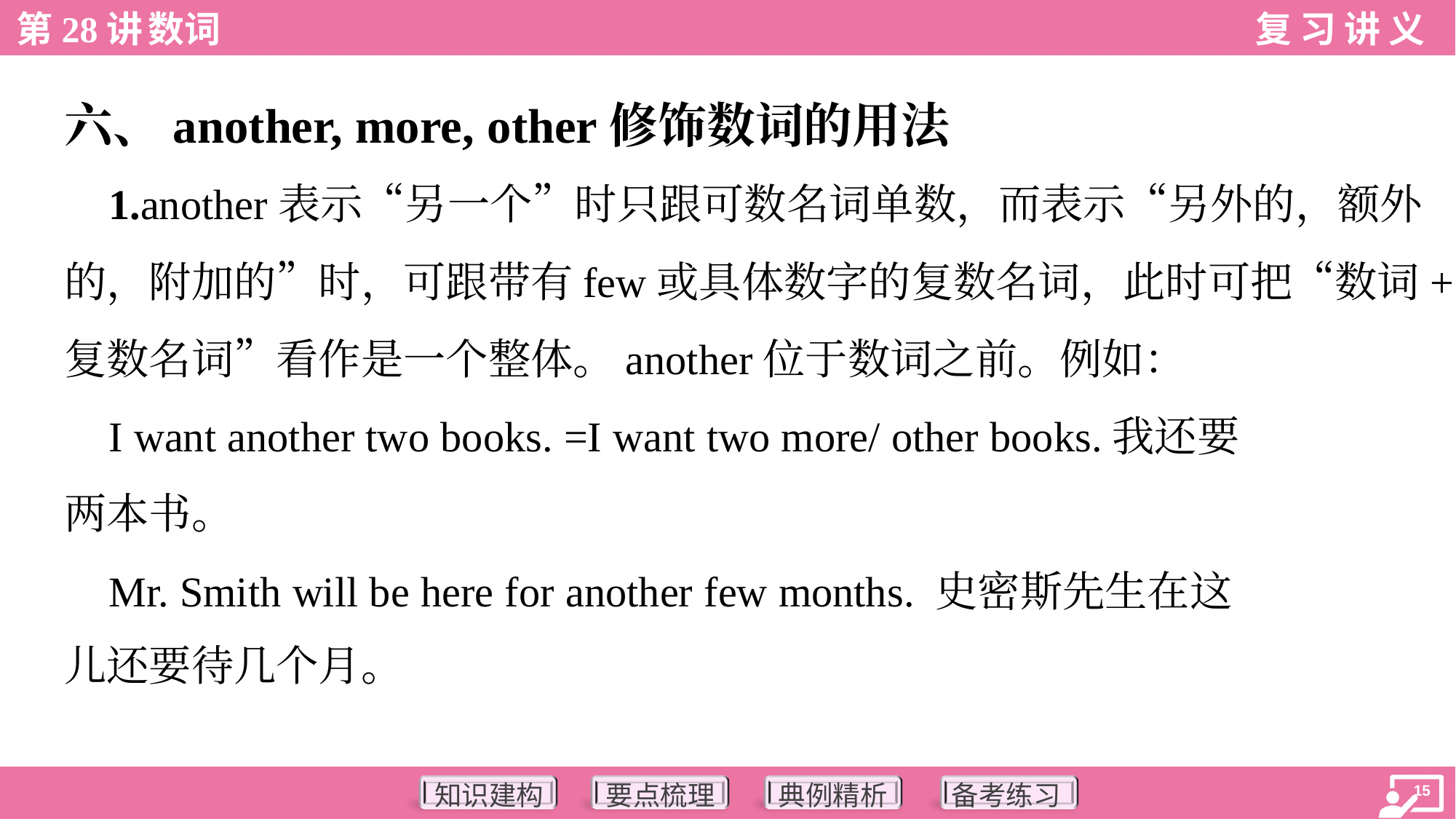

六、another, more, other修饰数词的用法
    1.another表示“另一个”时只跟可数名词单数，而表示“另外的，额外
的，附加的”时，可跟带有few或具体数字的复数名词，此时可把“数词+
复数名词”看作是一个整体。another位于数词之前。例如：
    I want another two books. =I want two more/ other books.我还要
两本书。
    Mr. Smith will be here for another few months. 史密斯先生在这
儿还要待几个月。